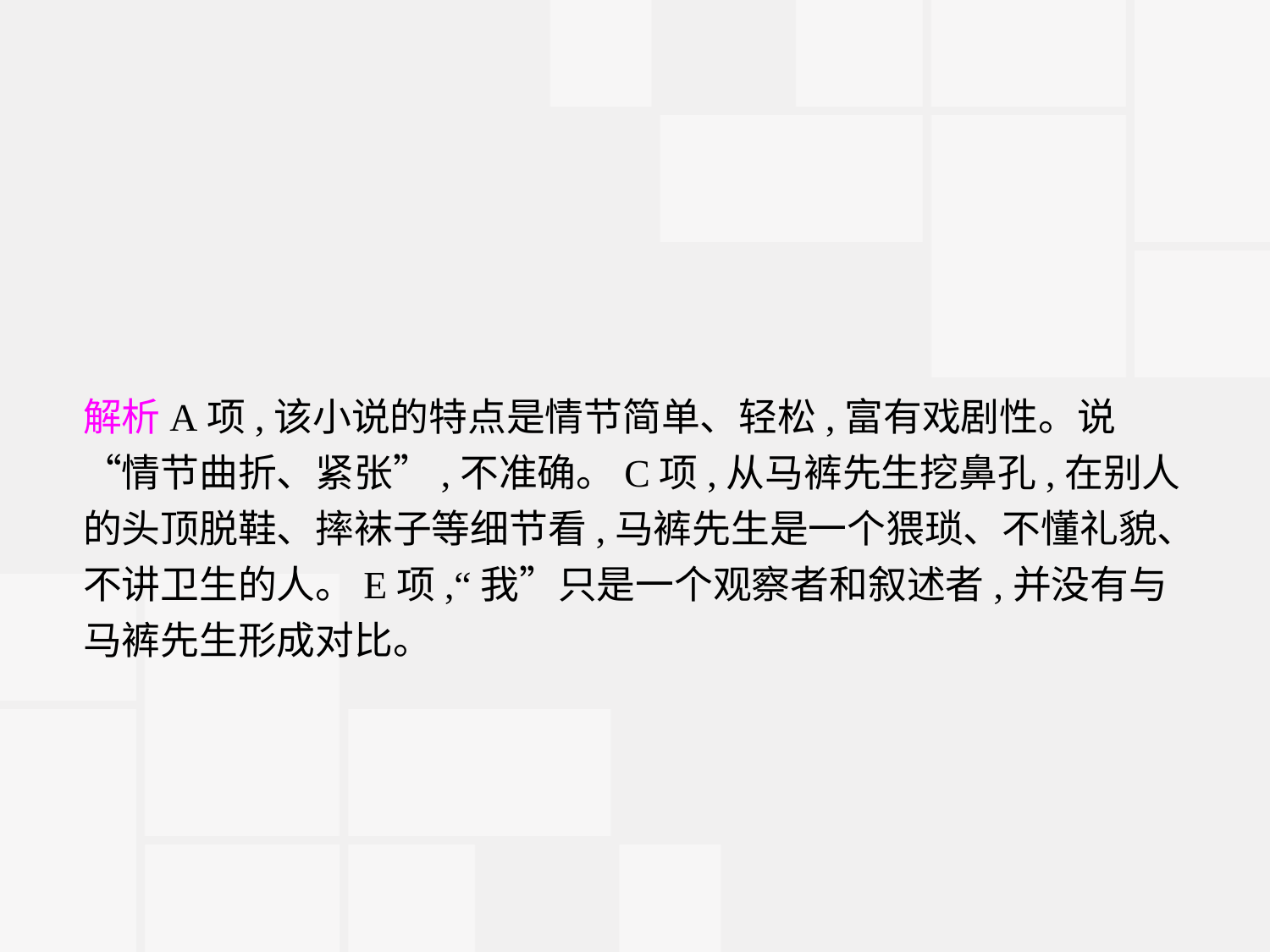

解析A项,该小说的特点是情节简单、轻松,富有戏剧性。说“情节曲折、紧张”,不准确。C项,从马裤先生挖鼻孔,在别人的头顶脱鞋、摔袜子等细节看,马裤先生是一个猥琐、不懂礼貌、不讲卫生的人。E项,“我”只是一个观察者和叙述者,并没有与马裤先生形成对比。